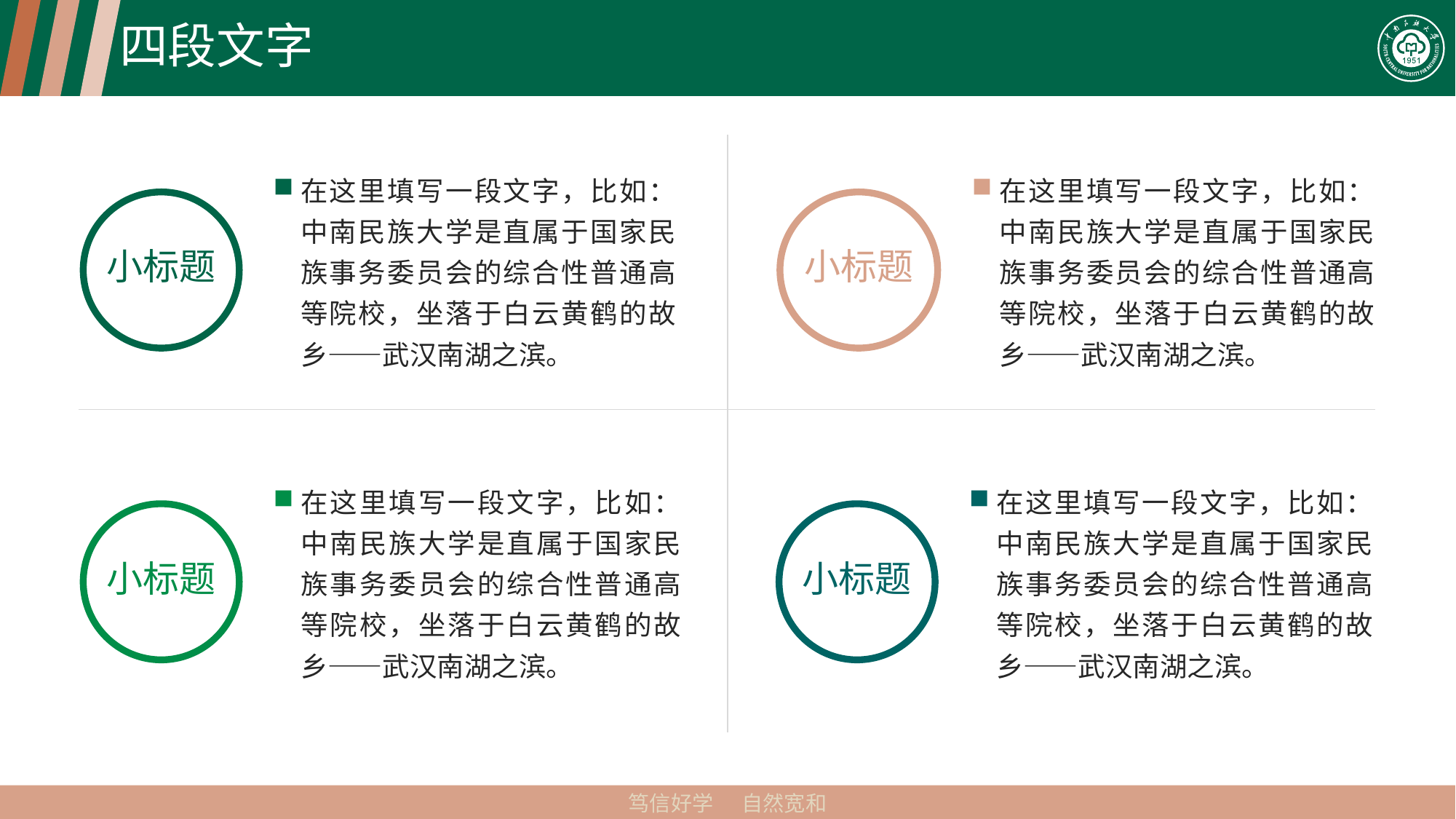

# 四段文字
在这里填写一段文字，比如： 中南民族大学是直属于国家民族事务委员会的综合性普通高等院校，坐落于白云黄鹤的故乡——武汉南湖之滨。

小标题
在这里填写一段文字，比如： 中南民族大学是直属于国家民族事务委员会的综合性普通高等院校，坐落于白云黄鹤的故乡——武汉南湖之滨。

小标题
在这里填写一段文字，比如： 中南民族大学是直属于国家民族事务委员会的综合性普通高等院校，坐落于白云黄鹤的故乡——武汉南湖之滨。

小标题
在这里填写一段文字，比如： 中南民族大学是直属于国家民族事务委员会的综合性普通高等院校，坐落于白云黄鹤的故乡——武汉南湖之滨。

小标题